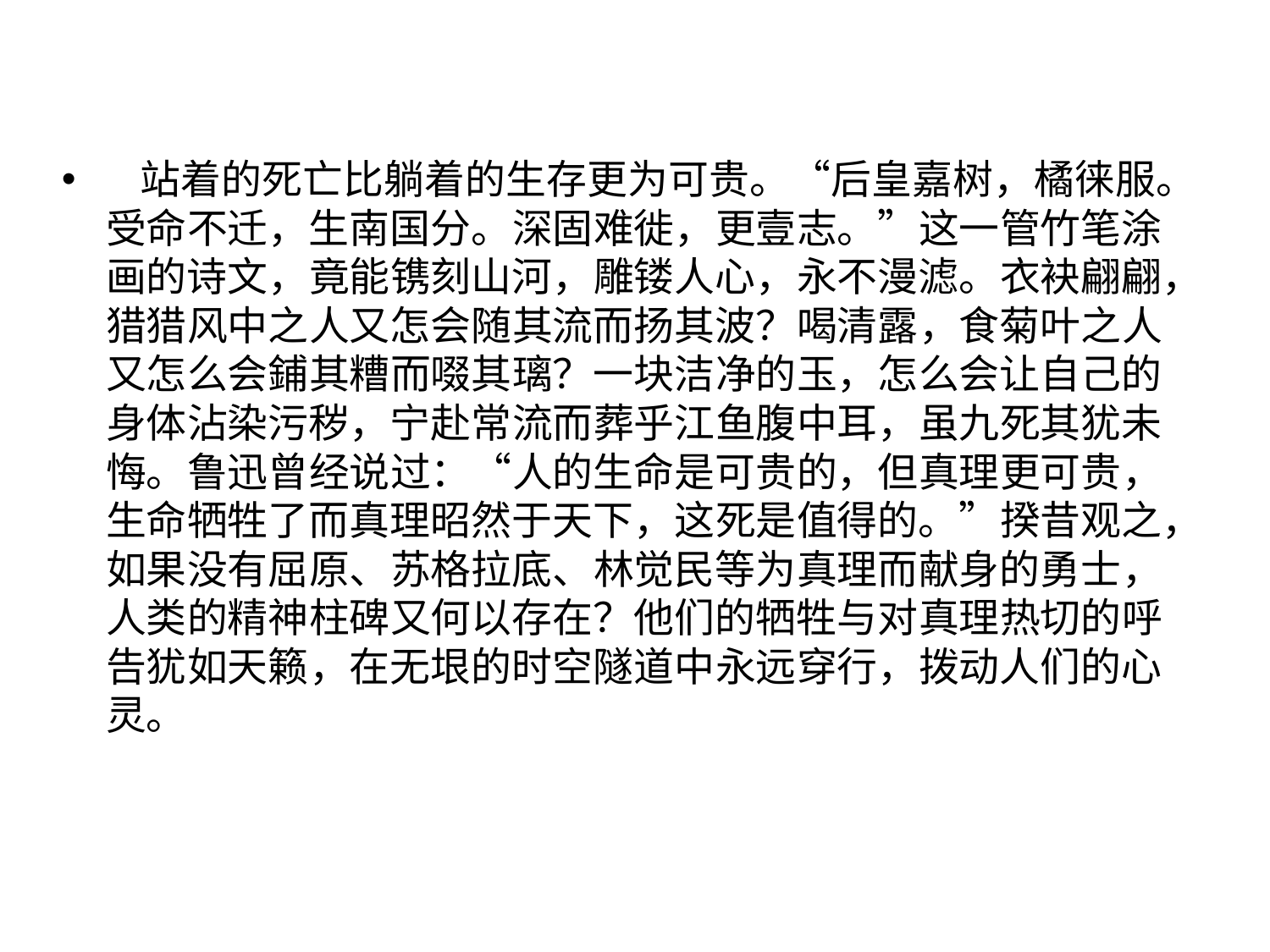

站着的死亡比躺着的生存更为可贵。“后皇嘉树，橘徕服。受命不迁，生南国分。深固难徙，更壹志。”这一管竹笔涂画的诗文，竟能镌刻山河，雕镂人心，永不漫滤。衣袂翩翩，猎猎风中之人又怎会随其流而扬其波？喝清露，食菊叶之人又怎么会鋪其糟而啜其璃？一块洁净的玉，怎么会让自己的身体沾染污秽，宁赴常流而葬乎江鱼腹中耳，虽九死其犹未悔。鲁迅曾经说过：“人的生命是可贵的，但真理更可贵，生命牺牲了而真理昭然于天下，这死是值得的。”揆昔观之，如果没有屈原、苏格拉底、林觉民等为真理而献身的勇士，人类的精神柱碑又何以存在？他们的牺牲与对真理热切的呼告犹如天籁，在无垠的时空隧道中永远穿行，拨动人们的心灵。